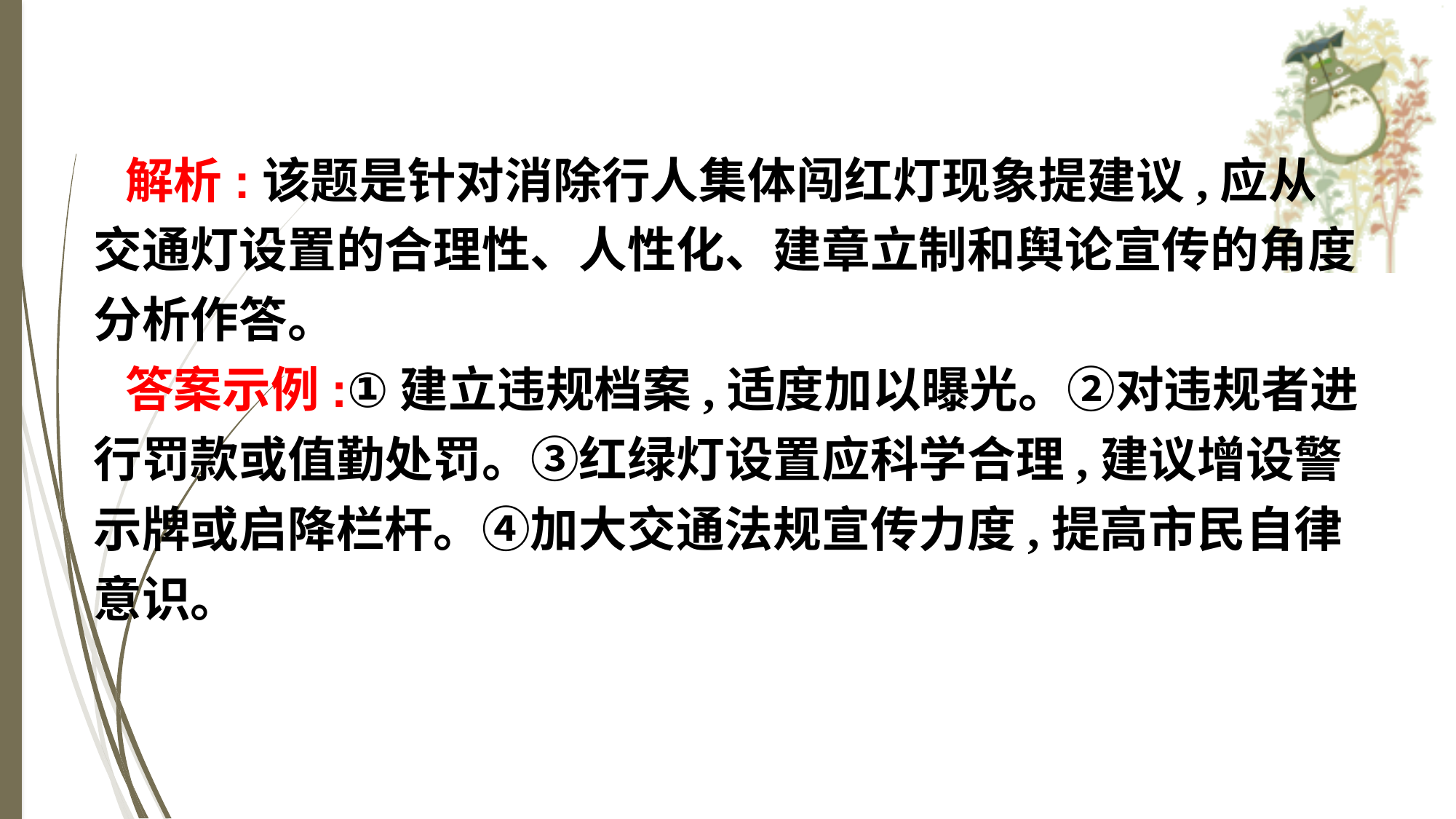

解析:该题是针对消除行人集体闯红灯现象提建议,应从交通灯设置的合理性、人性化、建章立制和舆论宣传的角度分析作答。
答案示例:①建立违规档案,适度加以曝光。②对违规者进行罚款或值勤处罚。③红绿灯设置应科学合理,建议增设警示牌或启降栏杆。④加大交通法规宣传力度,提高市民自律意识。